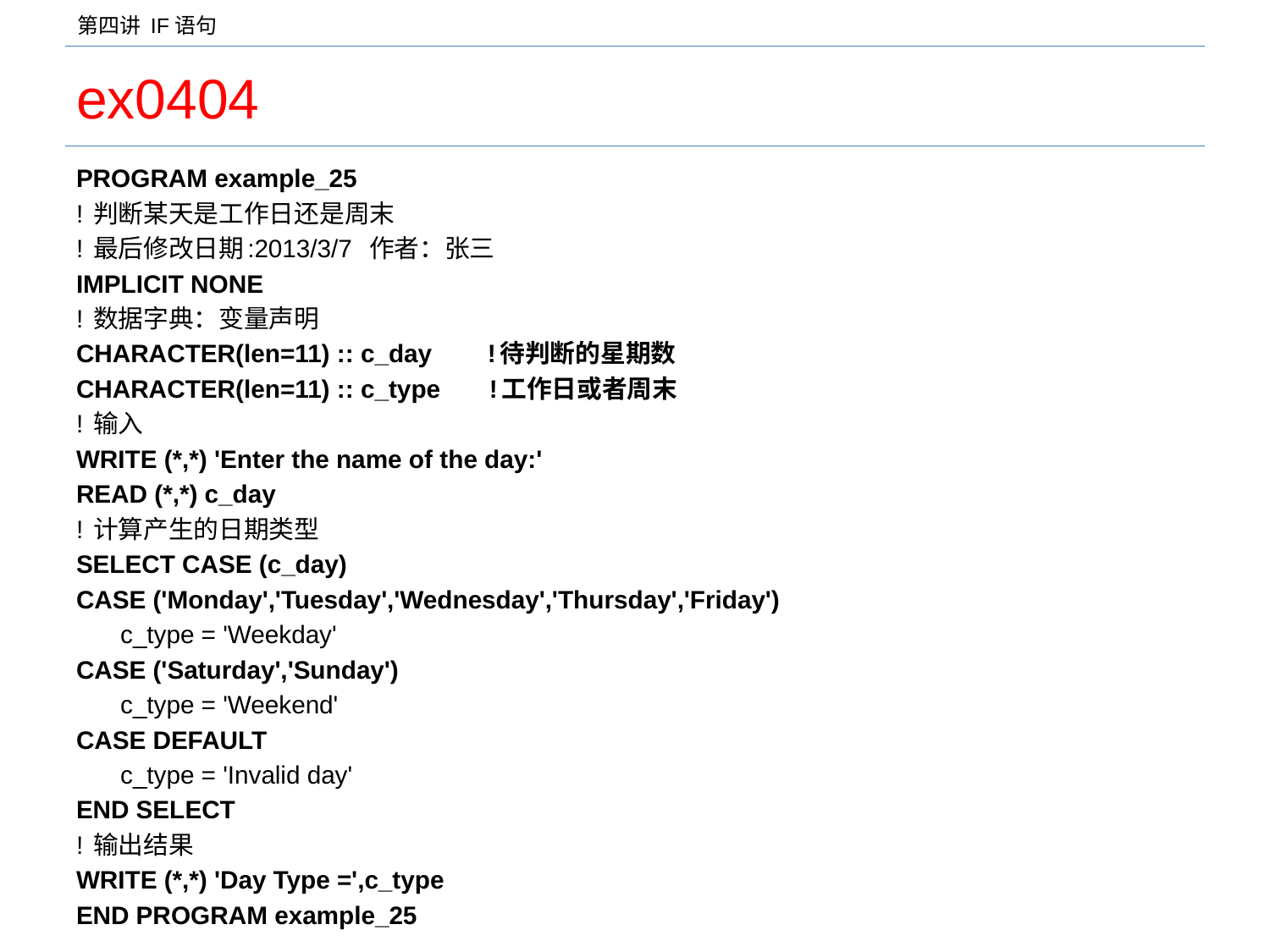

# ex0404
PROGRAM example_25
! 判断某天是工作日还是周末
! 最后修改日期:2013/3/7  作者：张三
IMPLICIT NONE
! 数据字典：变量声明
CHARACTER(len=11) :: c_day        !待判断的星期数
CHARACTER(len=11) :: c_type       !工作日或者周末
! 输入
WRITE (*,*) 'Enter the name of the day:'
READ (*,*) c_day
! 计算产生的日期类型
SELECT CASE (c_day)
CASE ('Monday','Tuesday','Wednesday','Thursday','Friday')
	c_type = 'Weekday'
CASE ('Saturday','Sunday')
	c_type = 'Weekend'
CASE DEFAULT
	c_type = 'Invalid day'
END SELECT
! 输出结果
WRITE (*,*) 'Day Type =',c_type
END PROGRAM example_25